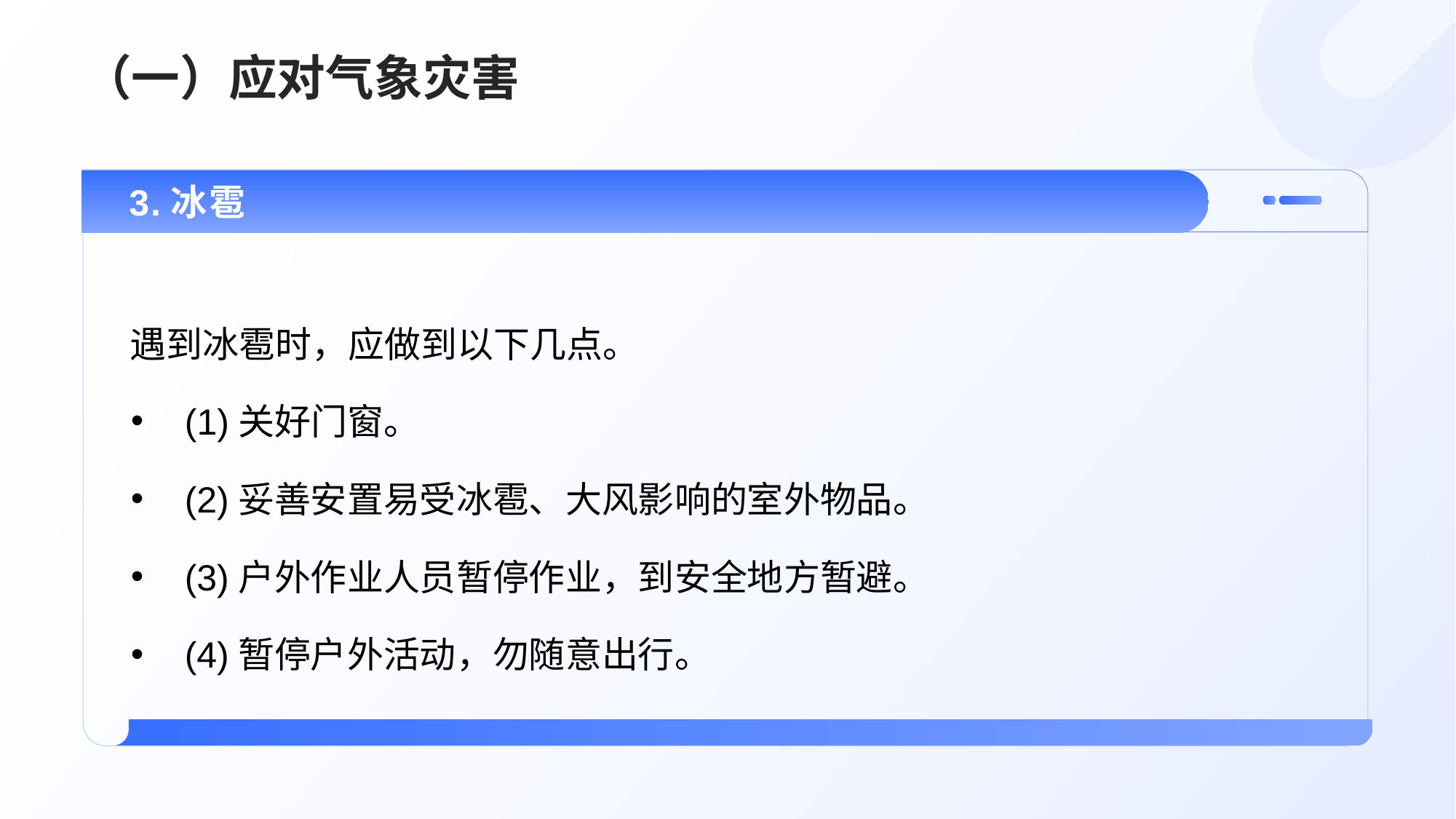

# （一）应对气象灾害

3.冰雹

遇到冰雹时，应做到以下几点。
(1)关好门窗。
(2)妥善安置易受冰雹、大风影响的室外物品。
(3)户外作业人员暂停作业，到安全地方暂避。
(4)暂停户外活动，勿随意出行。